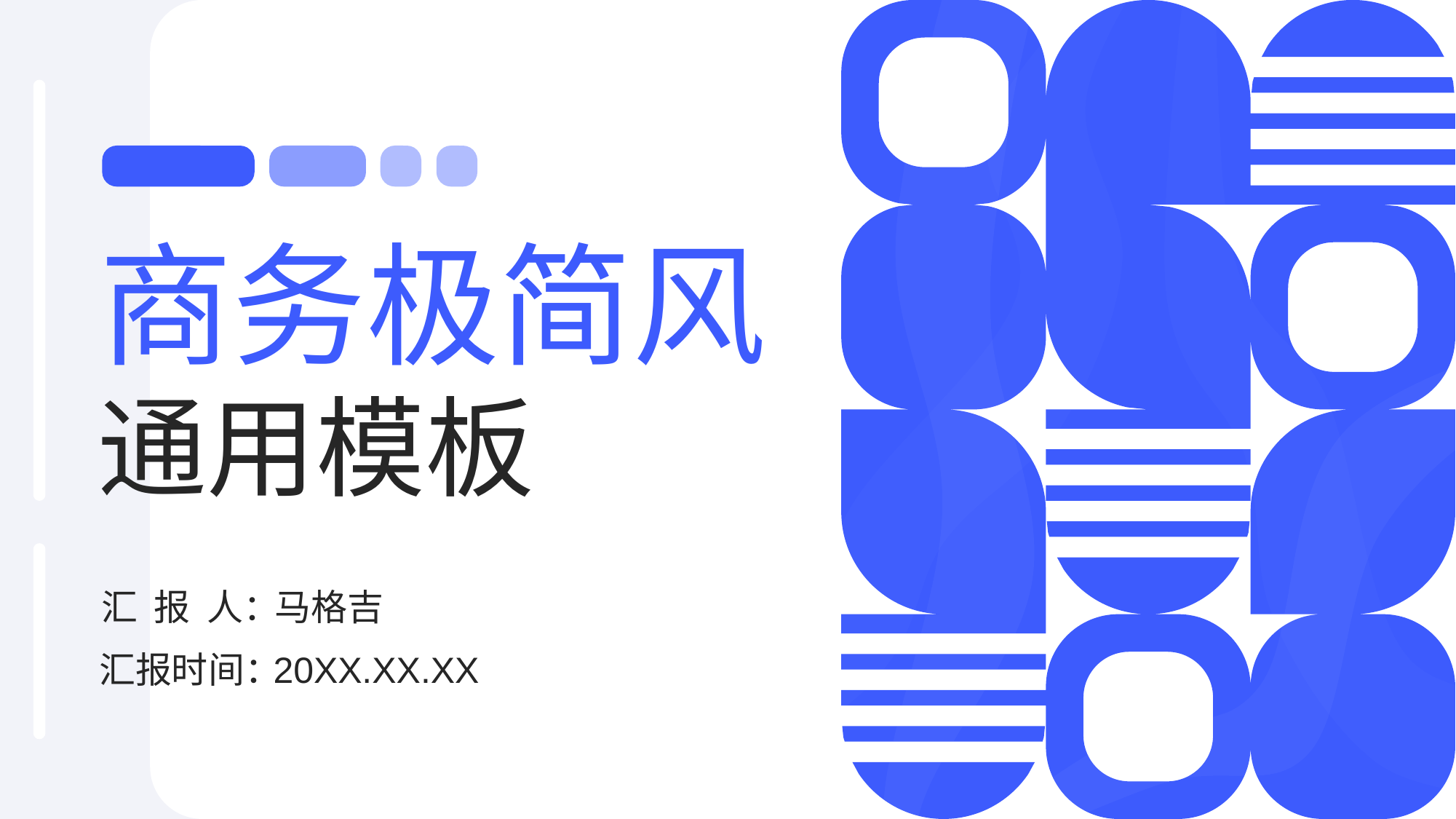

商务极简风
通用模板
汇  报  人：
马格吉
汇报时间：
20XX.XX.XX